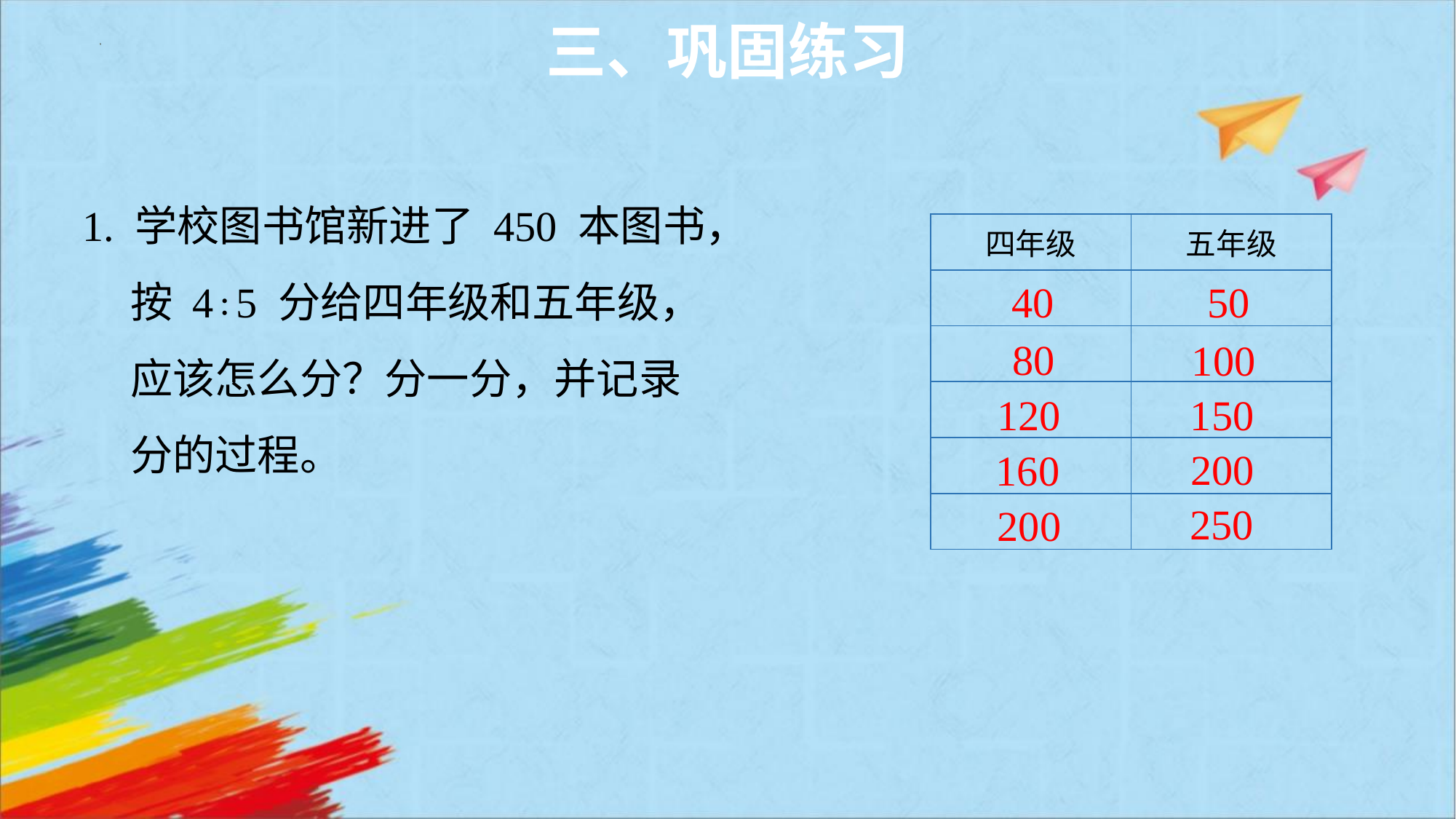

三、巩固练习
1. 学校图书馆新进了 450 本图书，
    按 4∶5 分给四年级和五年级，
    应该怎么分？分一分，并记录
    分的过程。
| 四年级 | 五年级 |
| --- | --- |
|  |  |
|  |  |
|  |  |
|  |  |
|  |  |
40
50
80
100
150
120
200
160
250
200